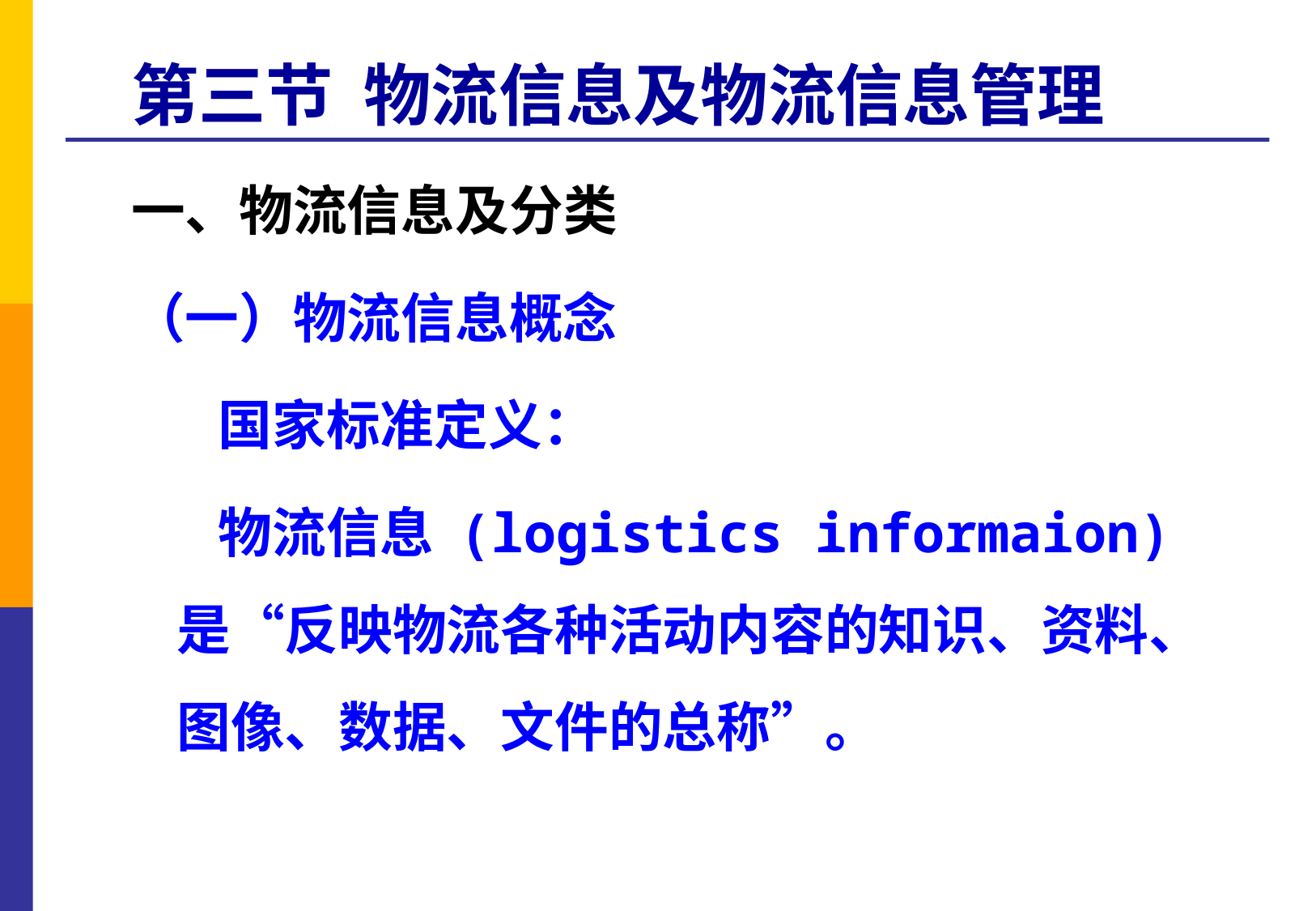

第三节  物流信息及物流信息管理
一、物流信息及分类
（一）物流信息概念
      国家标准定义：
      物流信息 (logistics informaion)是“反映物流各种活动内容的知识、资料、图像、数据、文件的总称”。